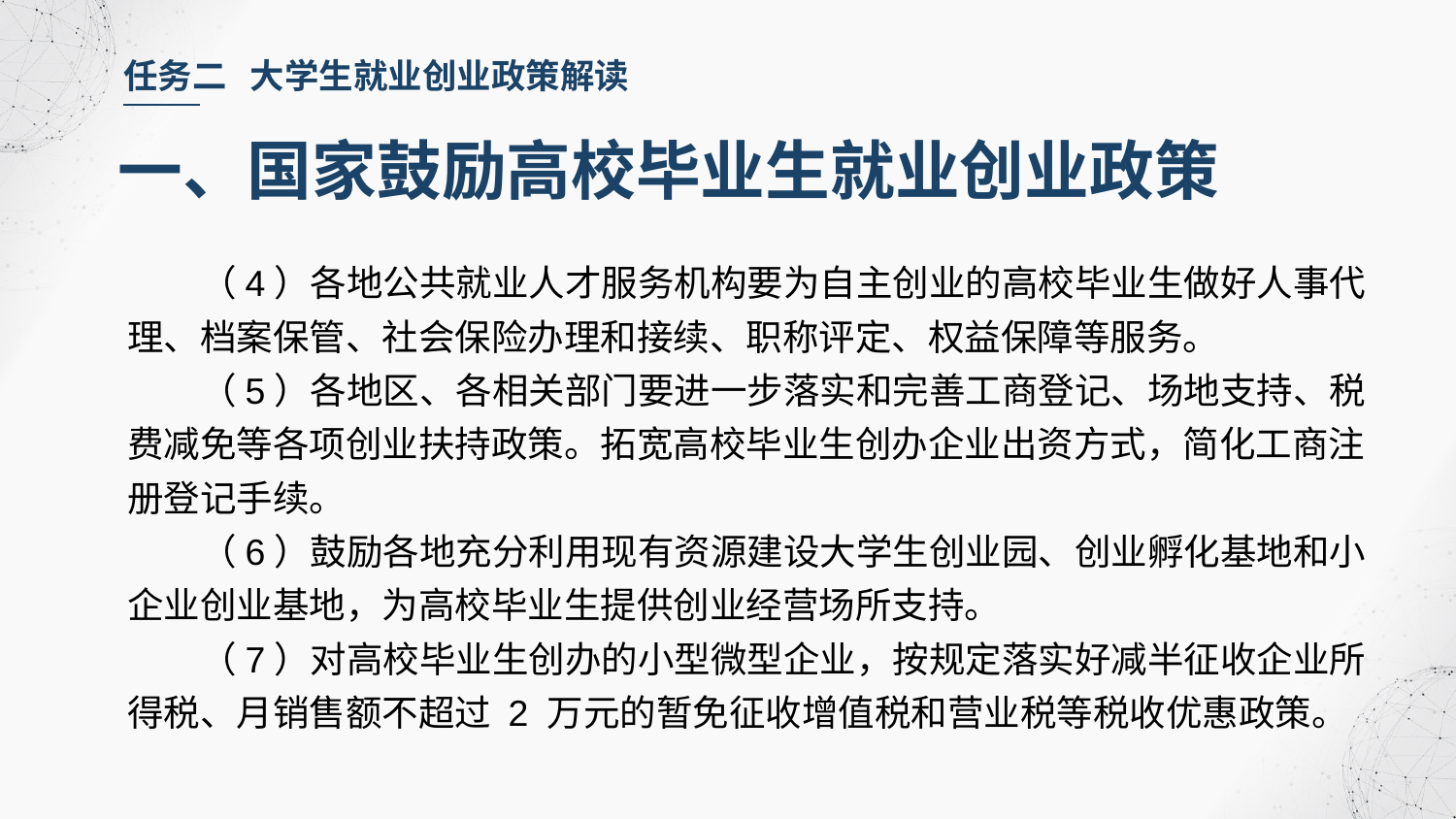

任务二   大学生就业创业政策解读
一、国家鼓励高校毕业生就业创业政策
（4）各地公共就业人才服务机构要为自主创业的高校毕业生做好人事代理、档案保管、社会保险办理和接续、职称评定、权益保障等服务。
（5）各地区、各相关部门要进一步落实和完善工商登记、场地支持、税费减免等各项创业扶持政策。拓宽高校毕业生创办企业出资方式，简化工商注册登记手续。
（6）鼓励各地充分利用现有资源建设大学生创业园、创业孵化基地和小企业创业基地，为高校毕业生提供创业经营场所支持。
（7）对高校毕业生创办的小型微型企业，按规定落实好减半征收企业所得税、月销售额不超过 2 万元的暂免征收增值税和营业税等税收优惠政策。